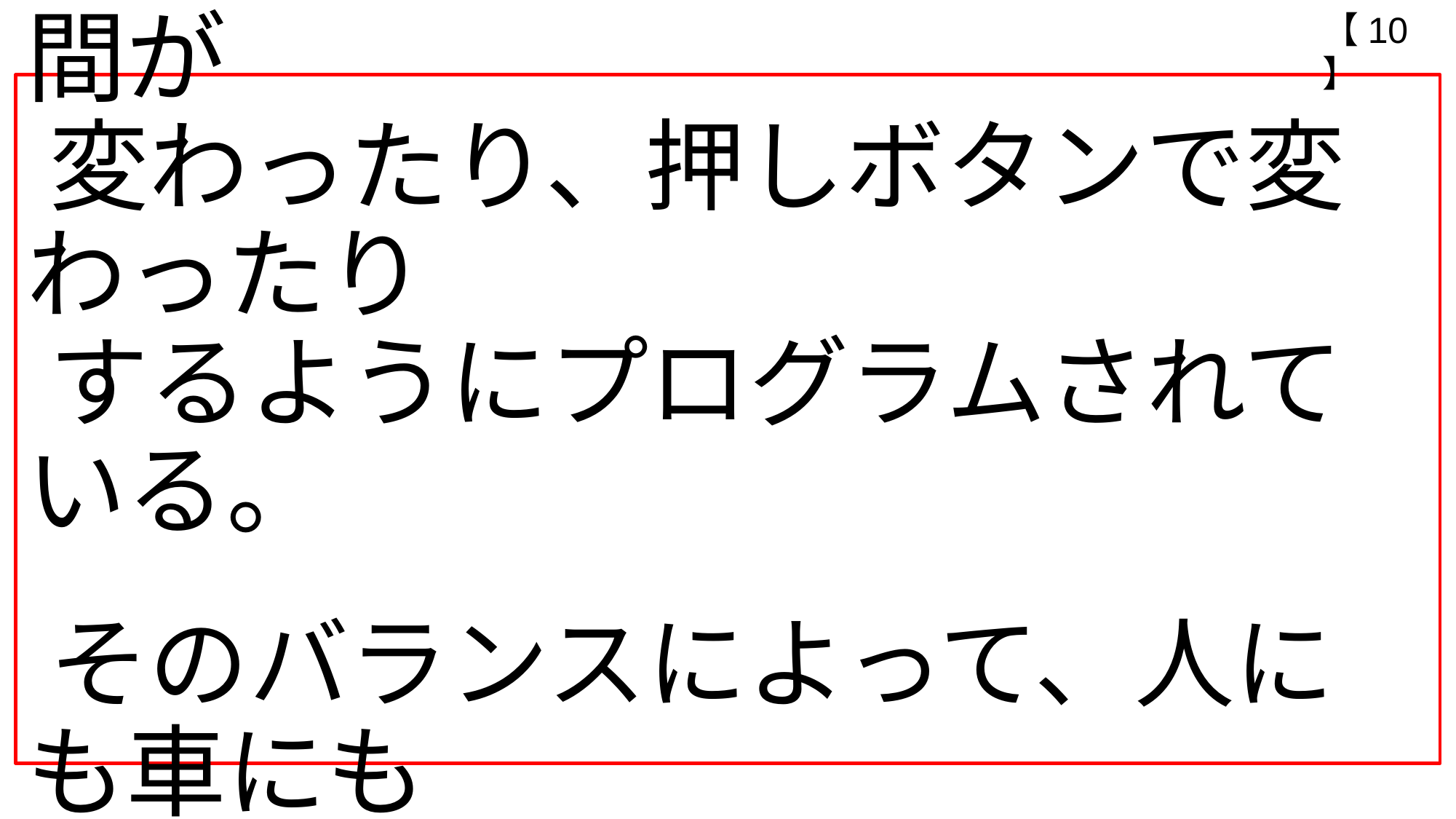

【10】
# 信号機は場所によって光る時間が 変わったり、押しボタンで変わったり するようにプログラムされている。 　 そのバランスによって、人にも車にも 優しい安全に地域になる